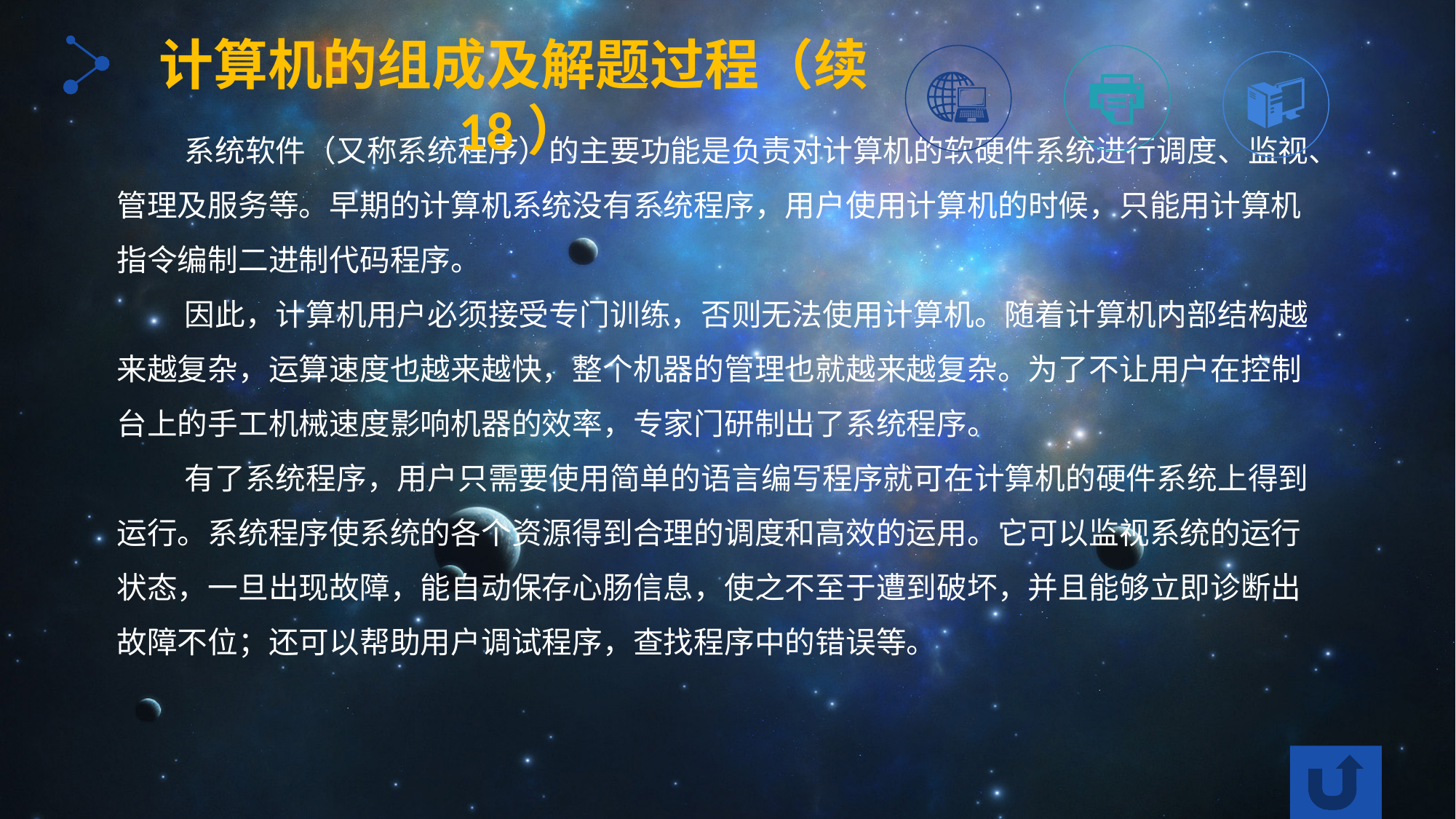

计算机的组成及解题过程（续18）

         系统软件（又称系统程序）的主要功能是负责对计算机的软硬件系统进行调度、监视、管理及服务等。早期的计算机系统没有系统程序，用户使用计算机的时候，只能用计算机指令编制二进制代码程序。
         因此，计算机用户必须接受专门训练，否则无法使用计算机。随着计算机内部结构越来越复杂，运算速度也越来越快，整个机器的管理也就越来越复杂。为了不让用户在控制台上的手工机械速度影响机器的效率，专家门研制出了系统程序。
         有了系统程序，用户只需要使用简单的语言编写程序就可在计算机的硬件系统上得到运行。系统程序使系统的各个资源得到合理的调度和高效的运用。它可以监视系统的运行状态，一旦出现故障，能自动保存心肠信息，使之不至于遭到破坏，并且能够立即诊断出故障不位；还可以帮助用户调试程序，查找程序中的错误等。